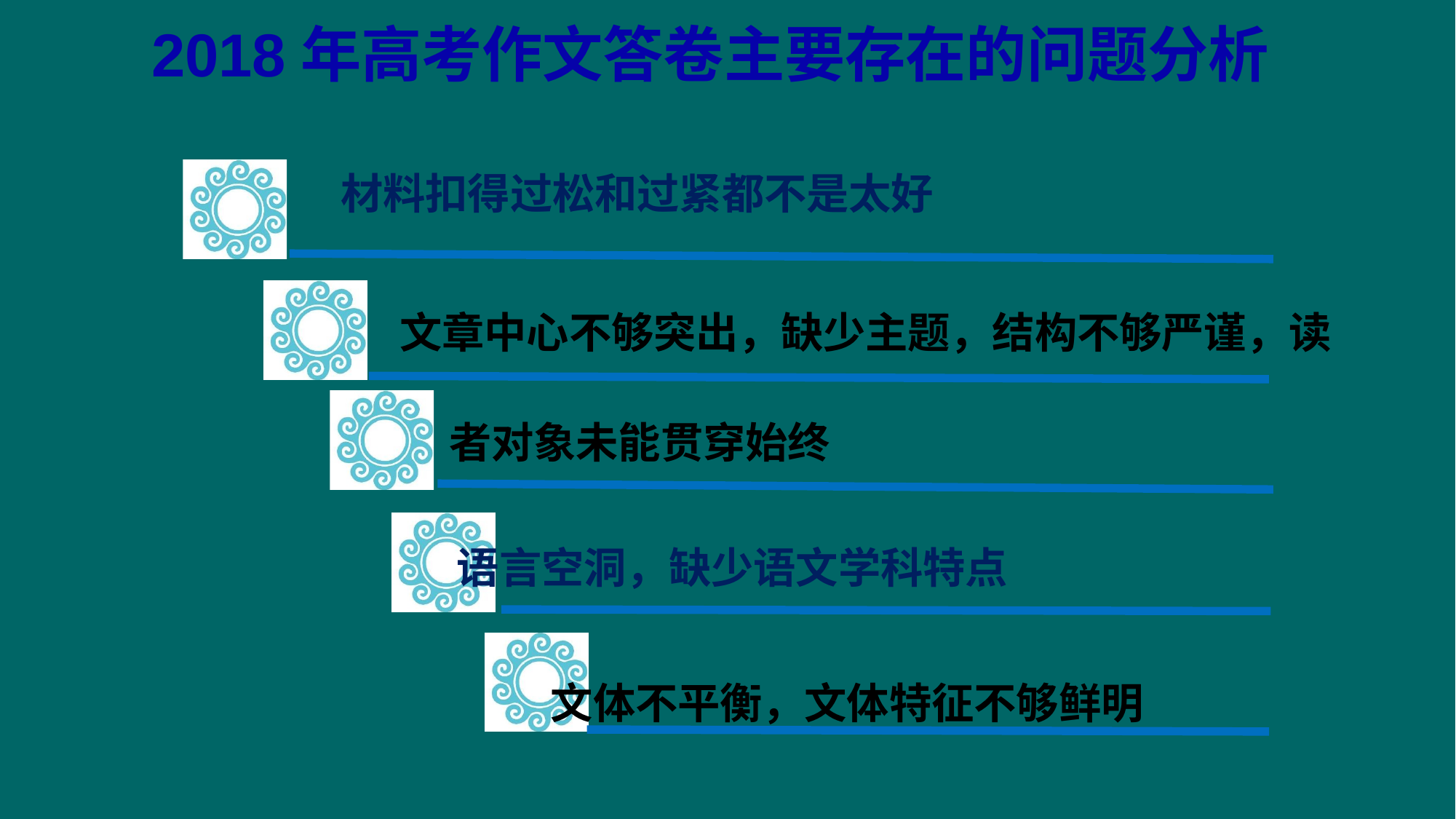

# 2018年高考作文答卷主要存在的问题分析

材料扣得过松和过紧都不是太好
文章中心不够突出，缺少主题，结构不够严谨，读者对象未能贯穿始终

语言空洞，缺少语文学科特点

文体不平衡，文体特征不够鲜明